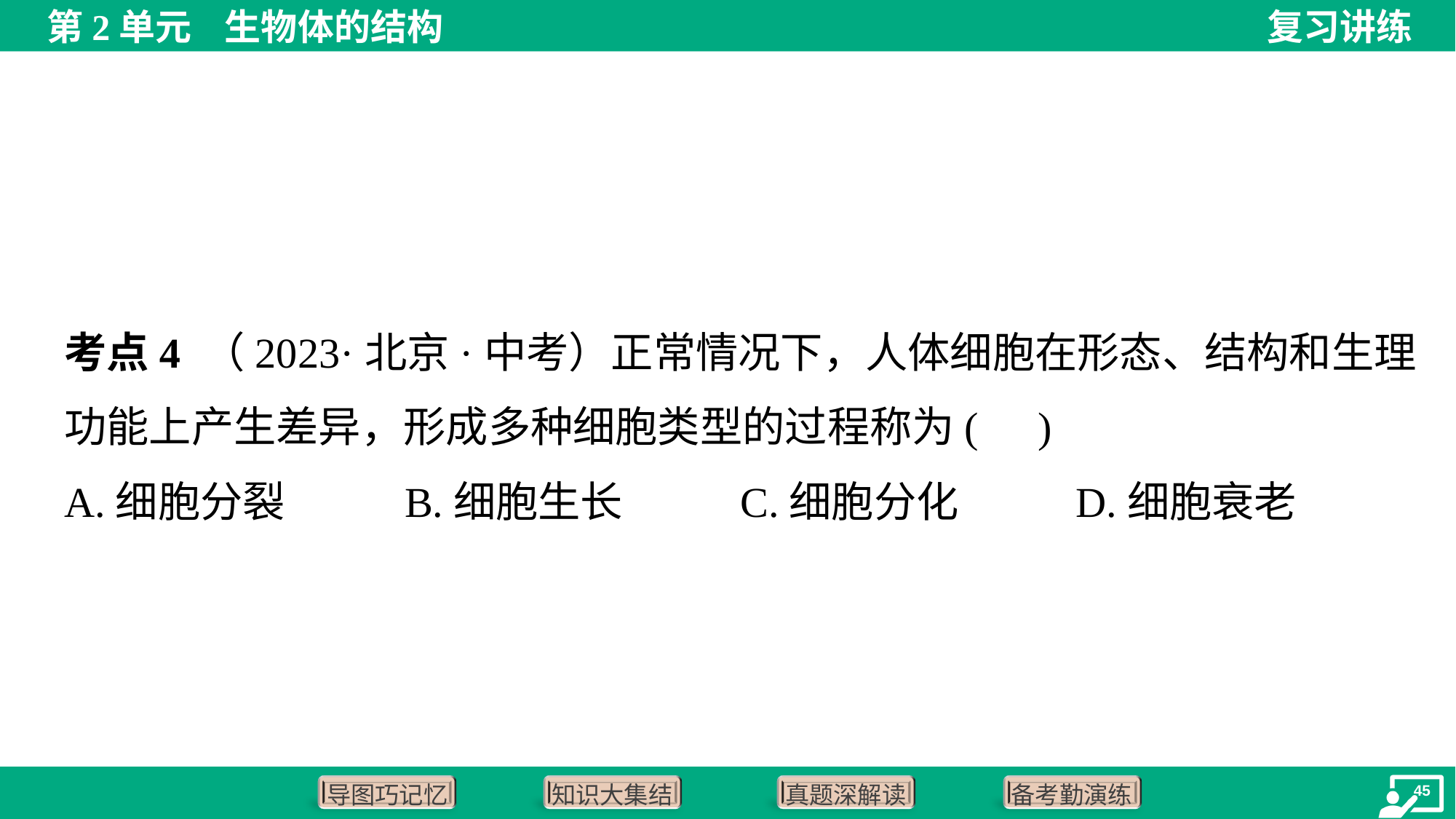

考点4 （2023·北京·中考）正常情况下，人体细胞在形态、结构和生理
功能上产生差异，形成多种细胞类型的过程称为(     )
A.细胞分裂	B.细胞生长	C.细胞分化	D.细胞衰老